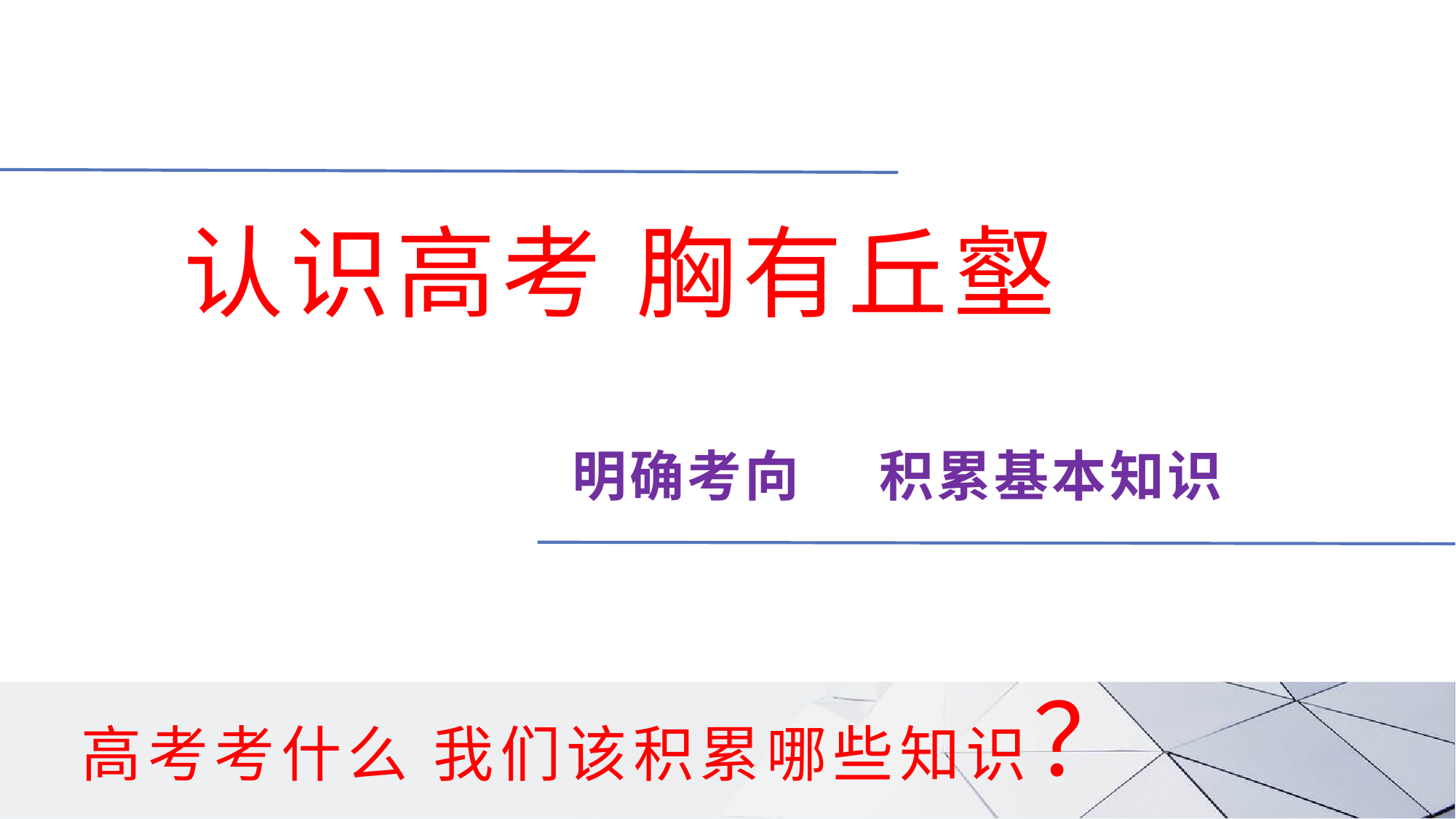

认识高考 胸有丘壑
明确考向     积累基本知识
高考考什么 我们该积累哪些知识？